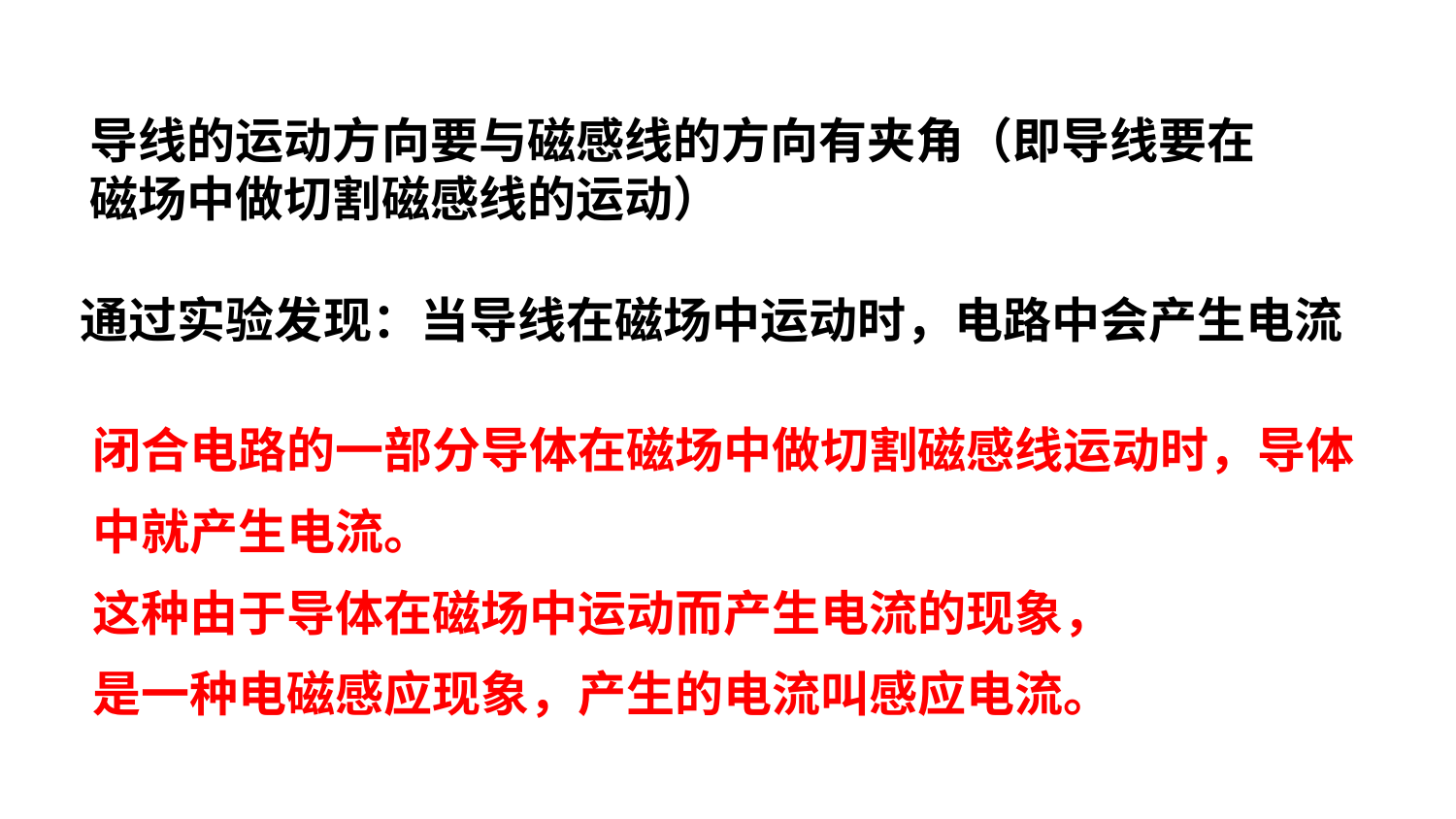

导线的运动方向要与磁感线的方向有夹角（即导线要在磁场中做切割磁感线的运动）
通过实验发现：当导线在磁场中运动时，电路中会产生电流
闭合电路的一部分导体在磁场中做切割磁感线运动时，导体中就产生电流。
这种由于导体在磁场中运动而产生电流的现象，
是一种电磁感应现象，产生的电流叫感应电流。